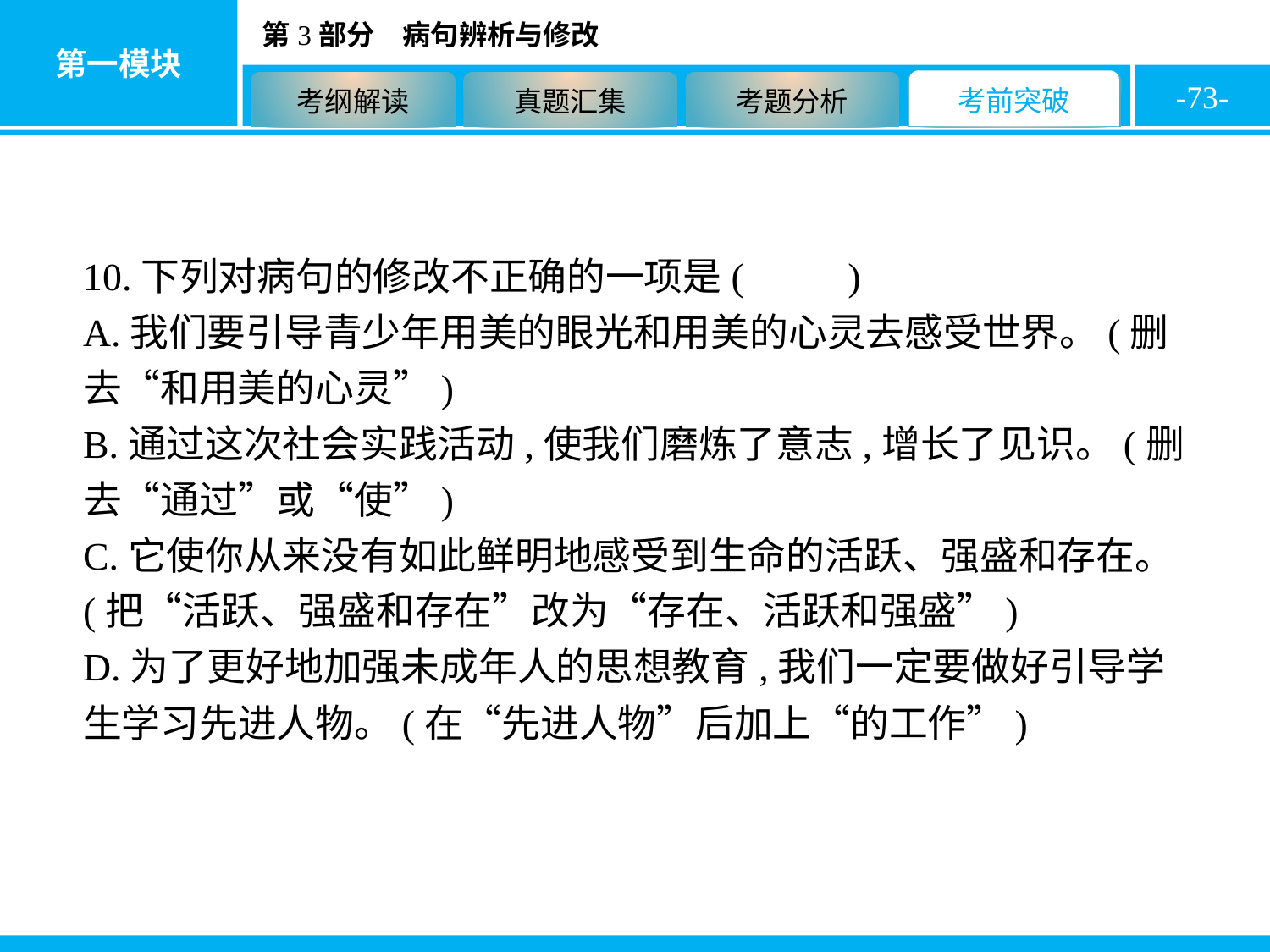

-73-
10.下列对病句的修改不正确的一项是(    A    )
A.我们要引导青少年用美的眼光和用美的心灵去感受世界。(删去“和用美的心灵”)
B.通过这次社会实践活动,使我们磨炼了意志,增长了见识。(删去“通过”或“使”)
C.它使你从来没有如此鲜明地感受到生命的活跃、强盛和存在。(把“活跃、强盛和存在”改为“存在、活跃和强盛”)
D.为了更好地加强未成年人的思想教育,我们一定要做好引导学生学习先进人物。(在“先进人物”后加上“的工作”)